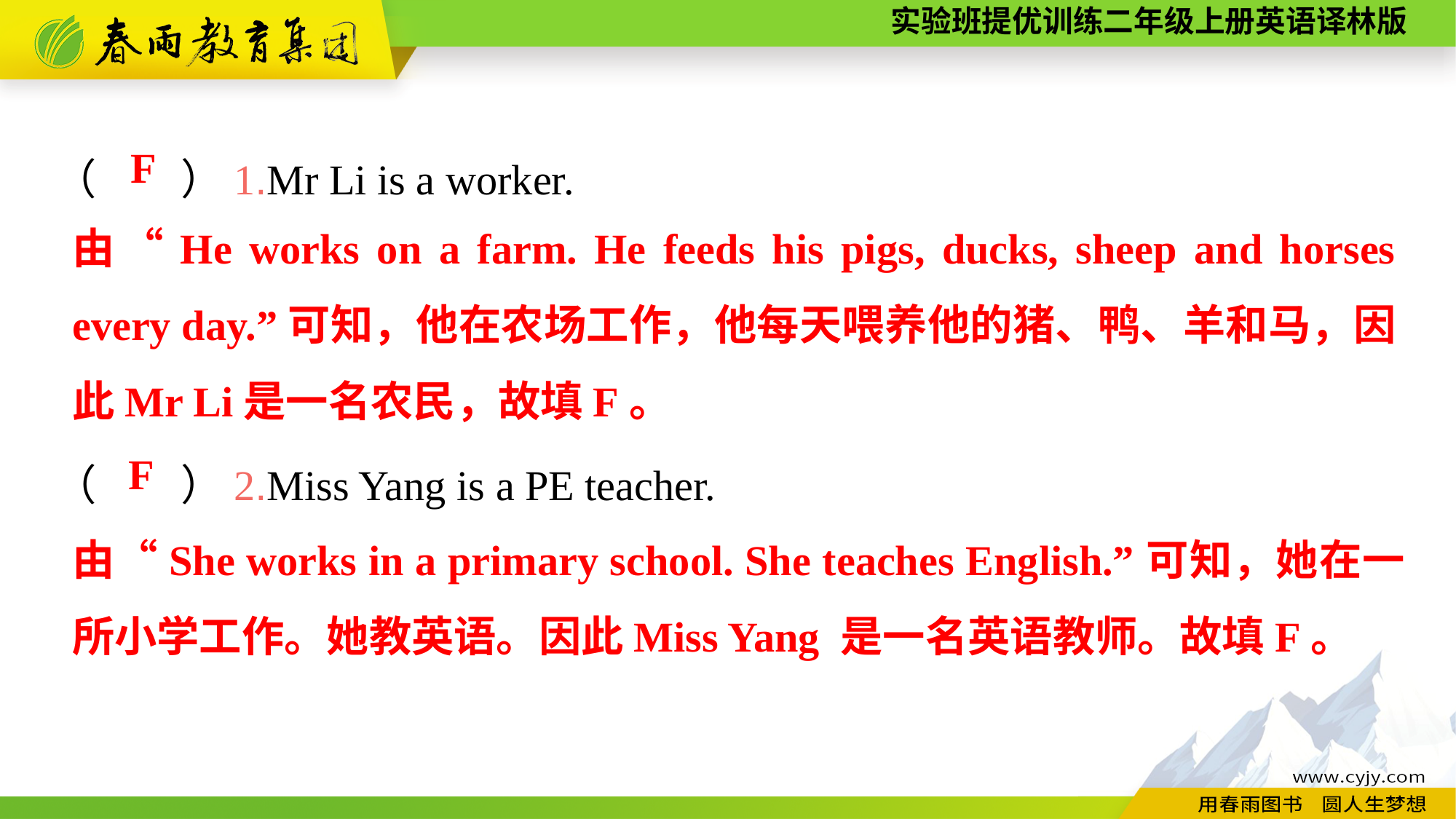

（　　）1.Mr Li is a worker.

（　　）2.Miss Yang is a PE teacher.
F
由“He works on a farm. He feeds his pigs, ducks, sheep and horses every day.”可知，他在农场工作，他每天喂养他的猪、鸭、羊和马，因此Mr Li是一名农民，故填F。
F
由“She works in a primary school. She teaches English.”可知，她在一所小学工作。她教英语。因此Miss Yang 是一名英语教师。故填F。